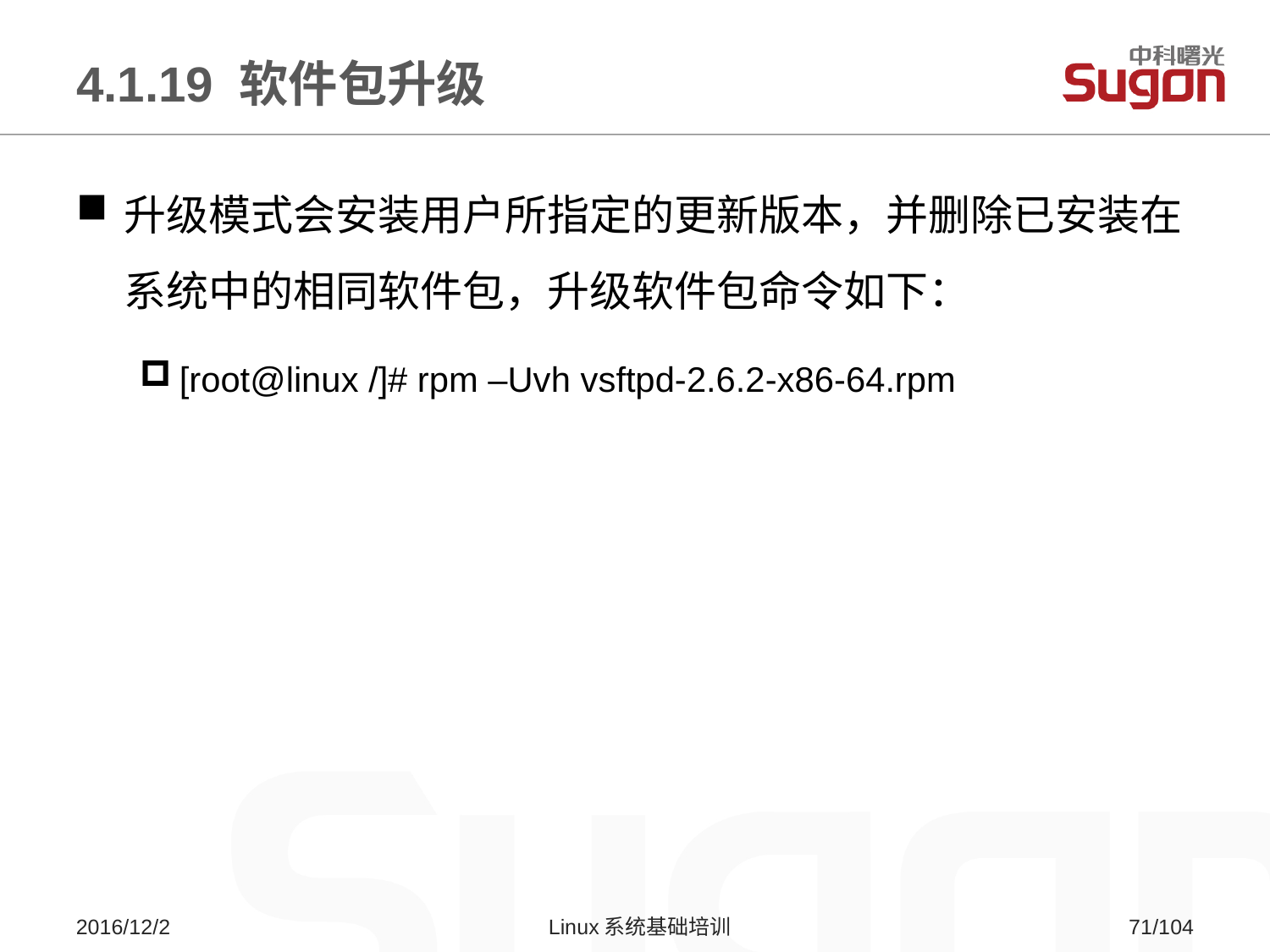

# 4.1.19 软件包升级
升级模式会安装用户所指定的更新版本，并删除已安装在系统中的相同软件包，升级软件包命令如下：
[root@linux /]# rpm –Uvh vsftpd-2.6.2-x86-64.rpm